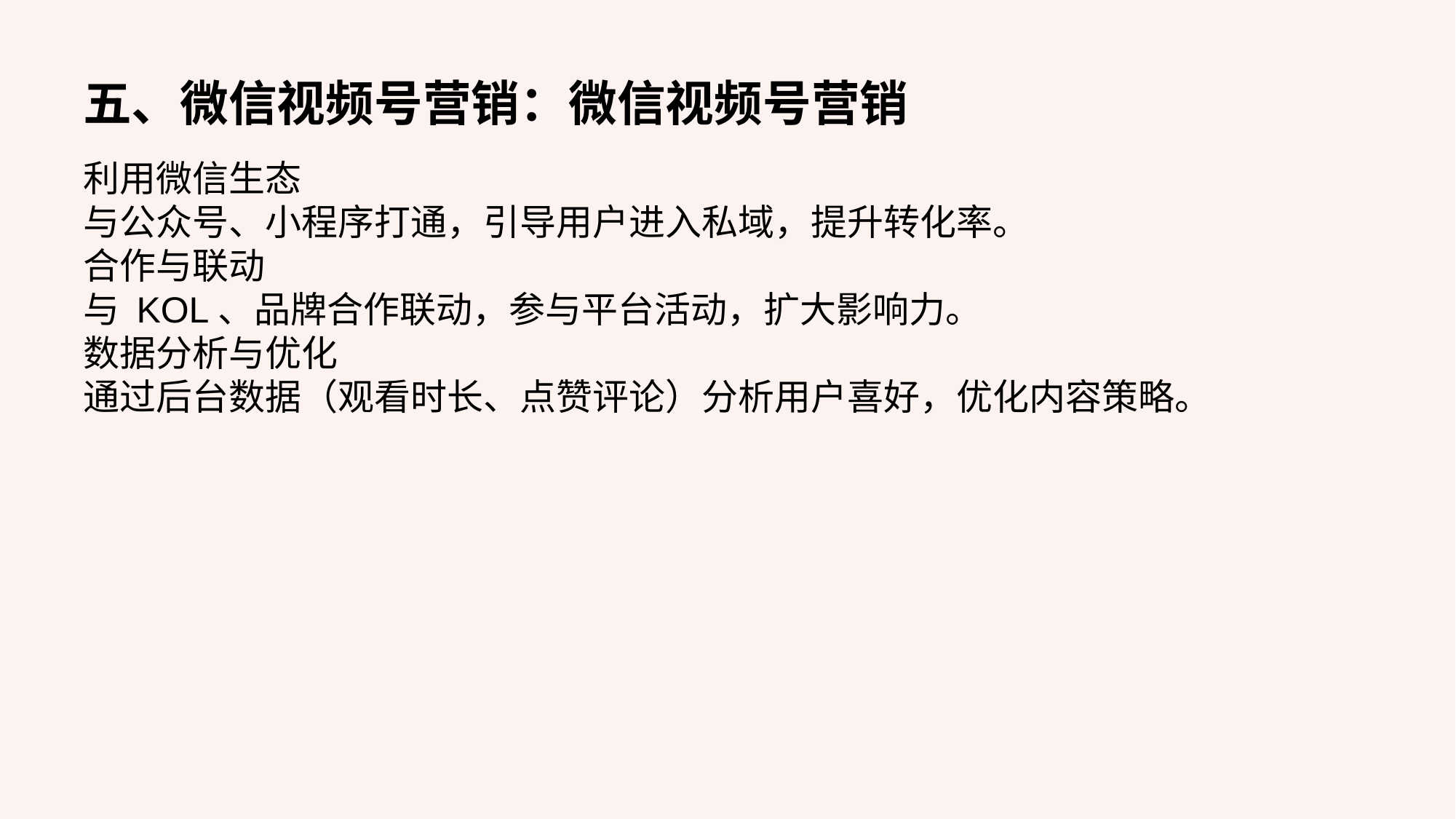

五、微信视频号营销：微信视频号营销
利用微信生态
与公众号、小程序打通，引导用户进入私域，提升转化率。
合作与联动
与 KOL、品牌合作联动，参与平台活动，扩大影响力。
数据分析与优化
通过后台数据（观看时长、点赞评论）分析用户喜好，优化内容策略。